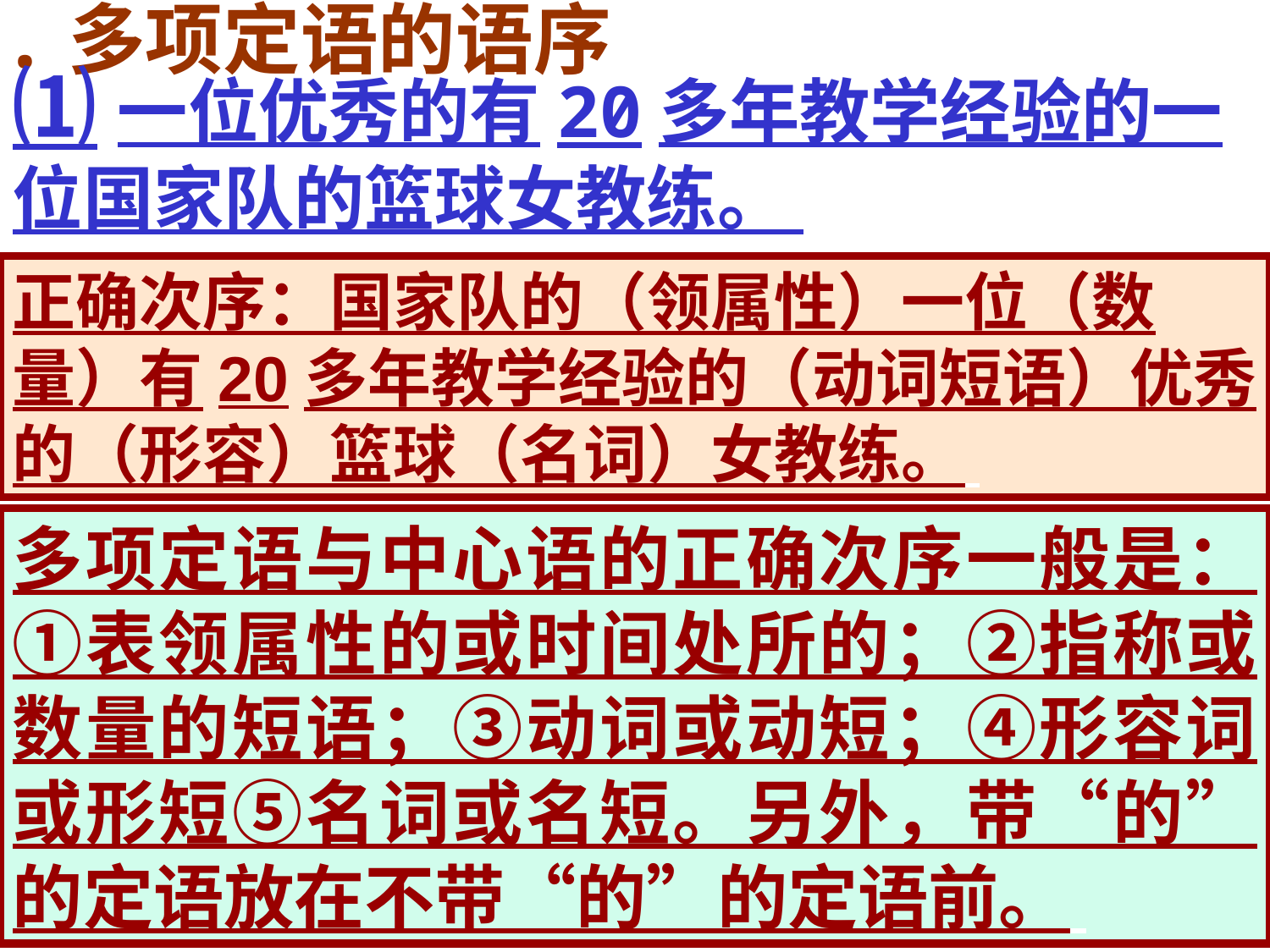

# 1.多项定语的语序
⑴一位优秀的有20多年教学经验的一位国家队的篮球女教练。
正确次序：国家队的（领属性）一位（数量）有20多年教学经验的（动词短语）优秀的（形容）篮球（名词）女教练。
多项定语与中心语的正确次序一般是：①表领属性的或时间处所的；②指称或数量的短语；③动词或动短；④形容词或形短⑤名词或名短。另外，带“的”的定语放在不带“的”的定语前。